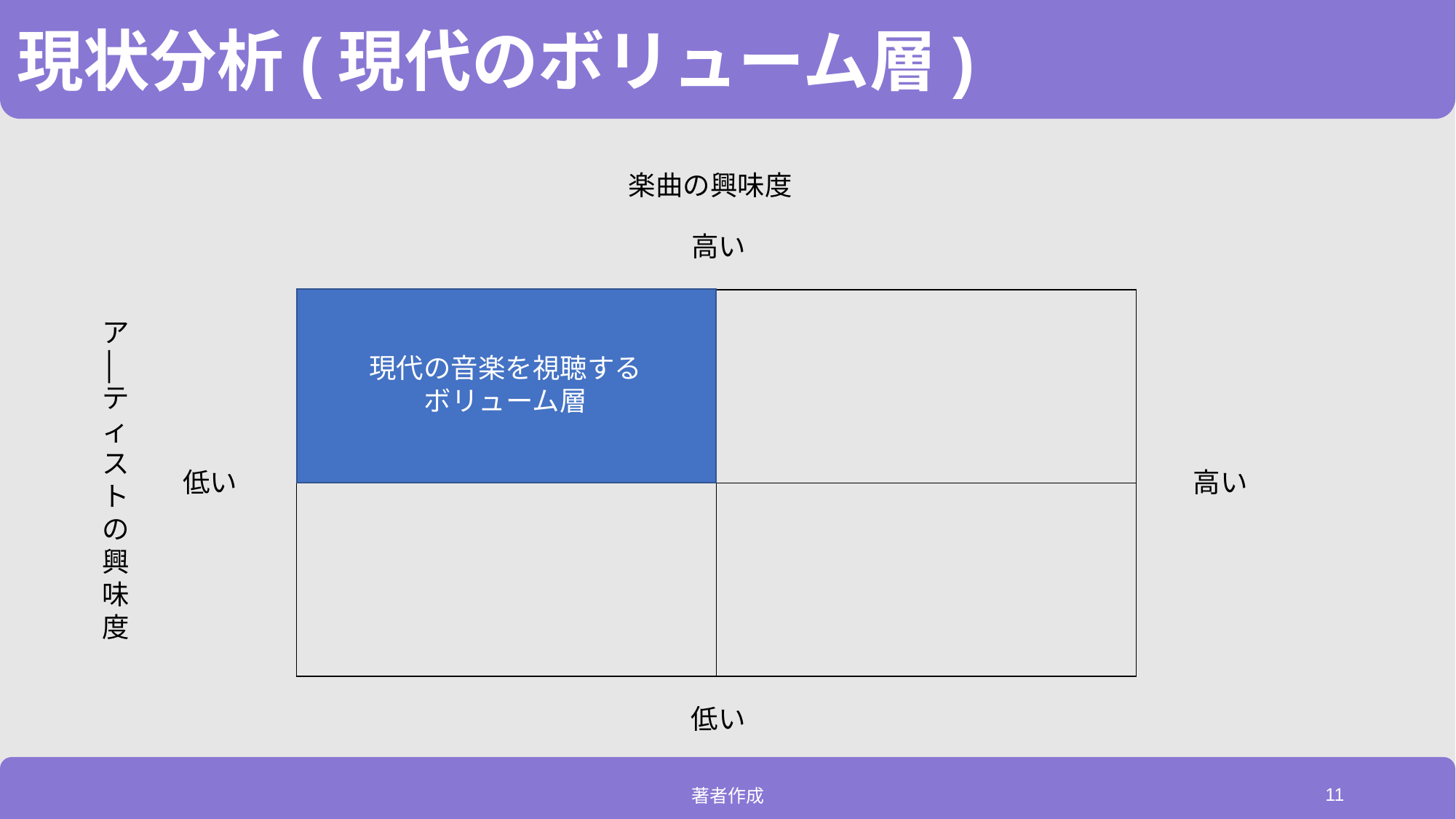

# 現状分析(現代のボリューム層)
楽曲の興味度
高い

|  |  |
| --- | --- |
|  |  |
ア
│
テ
ィ
ス
ト
の
興
味
度
現代の音楽を視聴する
ボリューム層
低い​
高い
低い​
11
著者作成